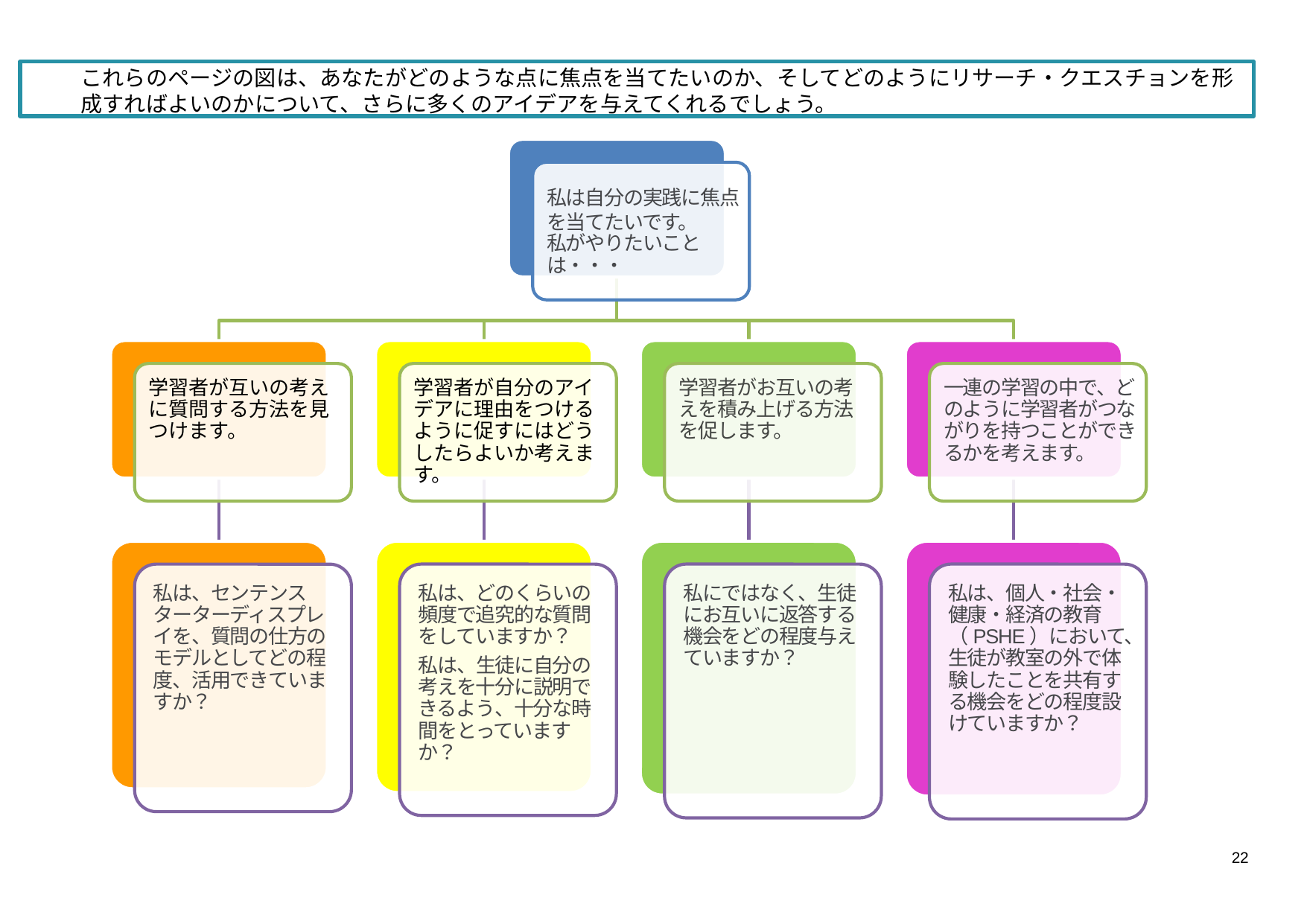

これらのページの図は、あなたがどのような点に焦点を当てたいのか、そしてどのようにリサーチ・クエスチョンを形成すればよいのかについて、さらに多くのアイデアを与えてくれるでしょう。
私は自分の実践に焦点を当てたいです。
私がやりたいことは・・・
学習者が互いの考えに質問する方法を見つけます。
私は、センテンスターターディスプレイを、質問の仕方のモデルとしてどの程度、活用できていますか？
学習者が自分のアイデアに理由をつけるように促すにはどうしたらよいか考えます。
私は、どのくらいの頻度で追究的な質問をしていますか？
私は、生徒に自分の考えを十分に説明できるよう、十分な時間をとっていますか？
学習者がお互いの考えを積み上げる方法を促します。
私にではなく、生徒にお互いに返答する機会をどの程度与えていますか？
一連の学習の中で、どのように学習者がつながりを持つことができるかを考えます。
私は、個人・社会・健康・経済の教育（PSHE）において、生徒が教室の外で体験したことを共有する機会をどの程度設けていますか？
22